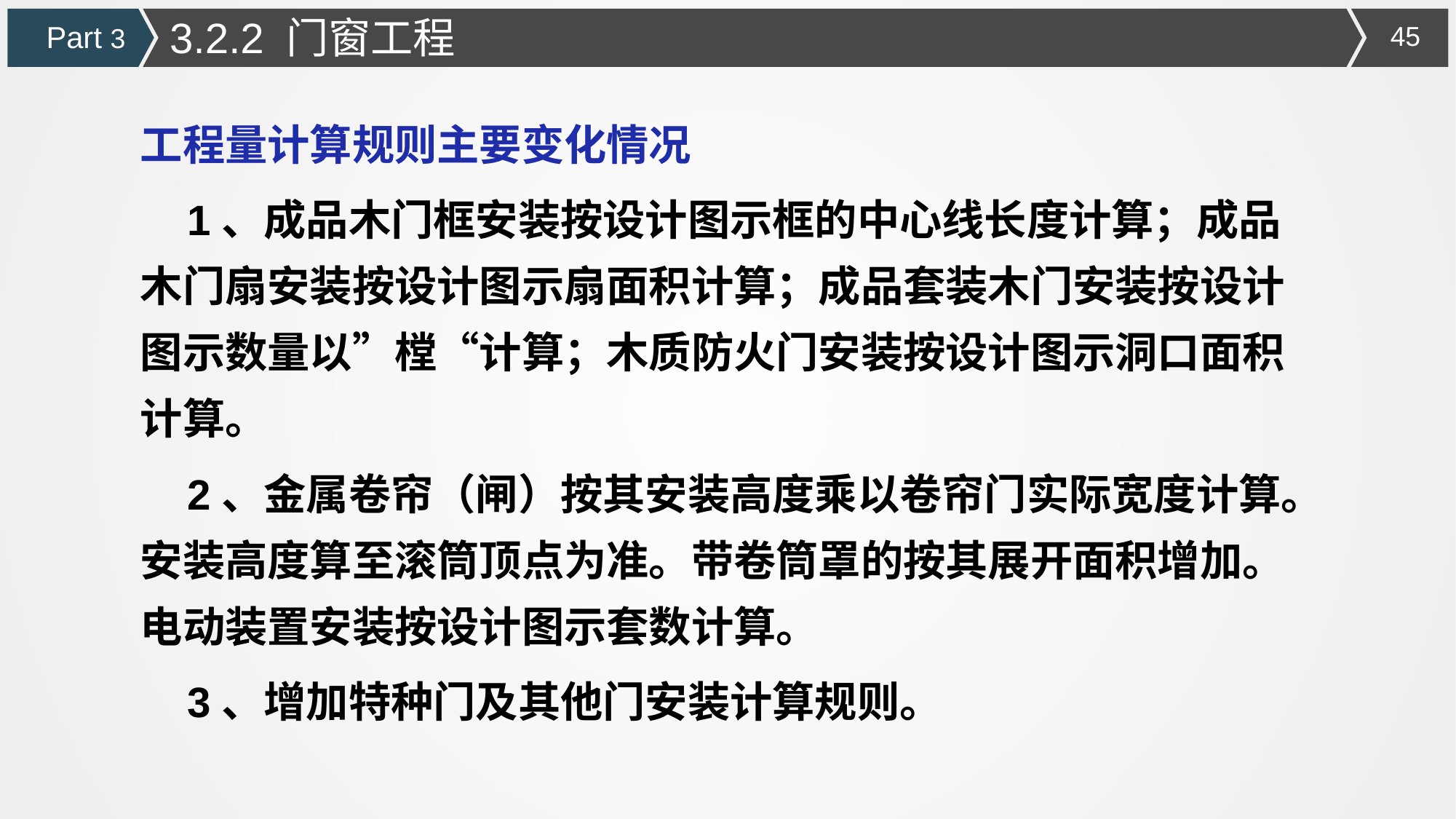

3.2.2 门窗工程
Part 3
工程量计算规则主要变化情况
    1、成品木门框安装按设计图示框的中心线长度计算；成品木门扇安装按设计图示扇面积计算；成品套装木门安装按设计图示数量以”樘“计算；木质防火门安装按设计图示洞口面积计算。
    2、金属卷帘（闸）按其安装高度乘以卷帘门实际宽度计算。安装高度算至滚筒顶点为准。带卷筒罩的按其展开面积增加。电动装置安装按设计图示套数计算。
    3、增加特种门及其他门安装计算规则。